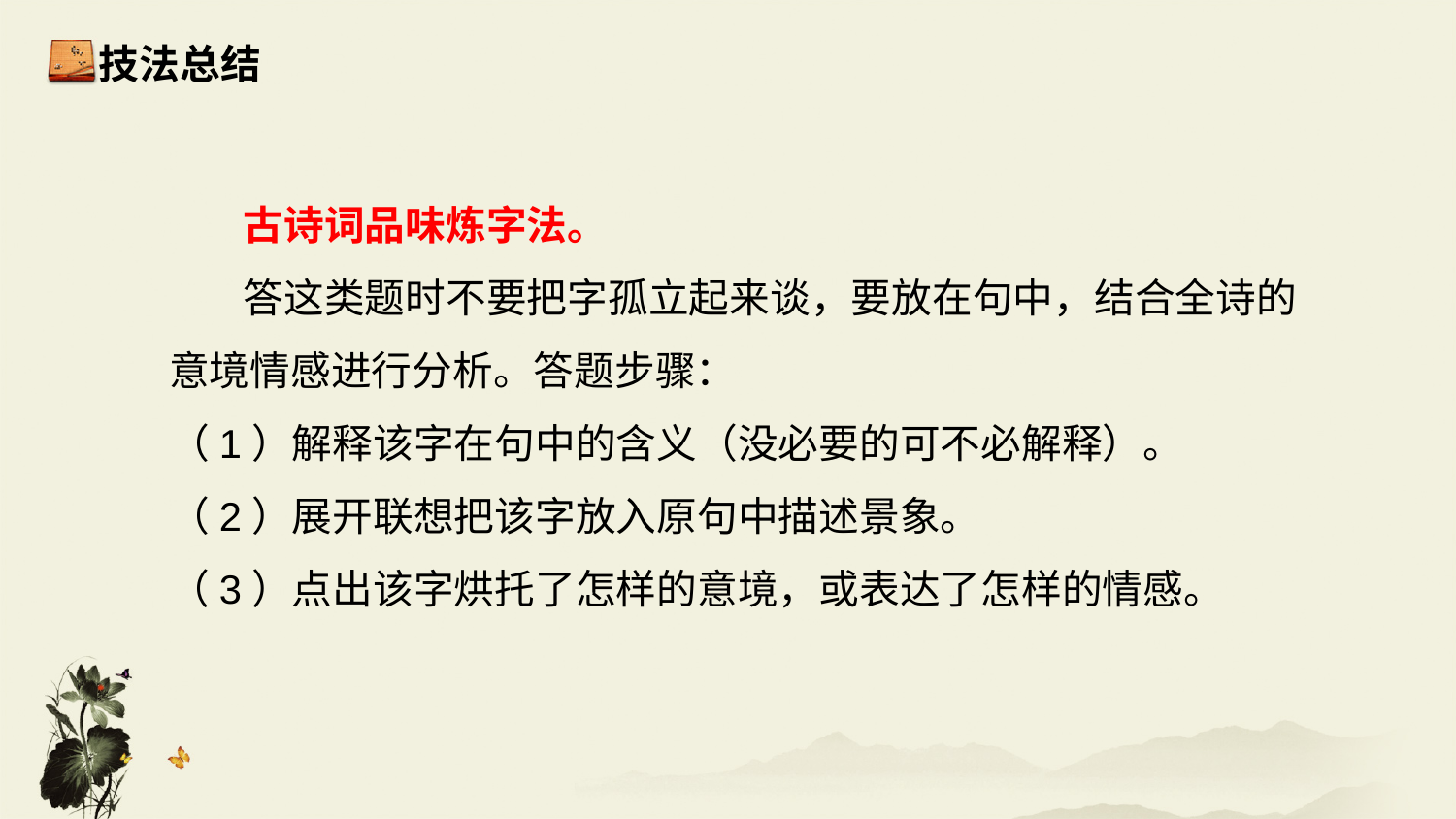

技法总结
       古诗词品味炼字法。
       答这类题时不要把字孤立起来谈，要放在句中，结合全诗的意境情感进行分析。答题步骤：
（1）解释该字在句中的含义（没必要的可不必解释）。
（2）展开联想把该字放入原句中描述景象。
（3）点出该字烘托了怎样的意境，或表达了怎样的情感。